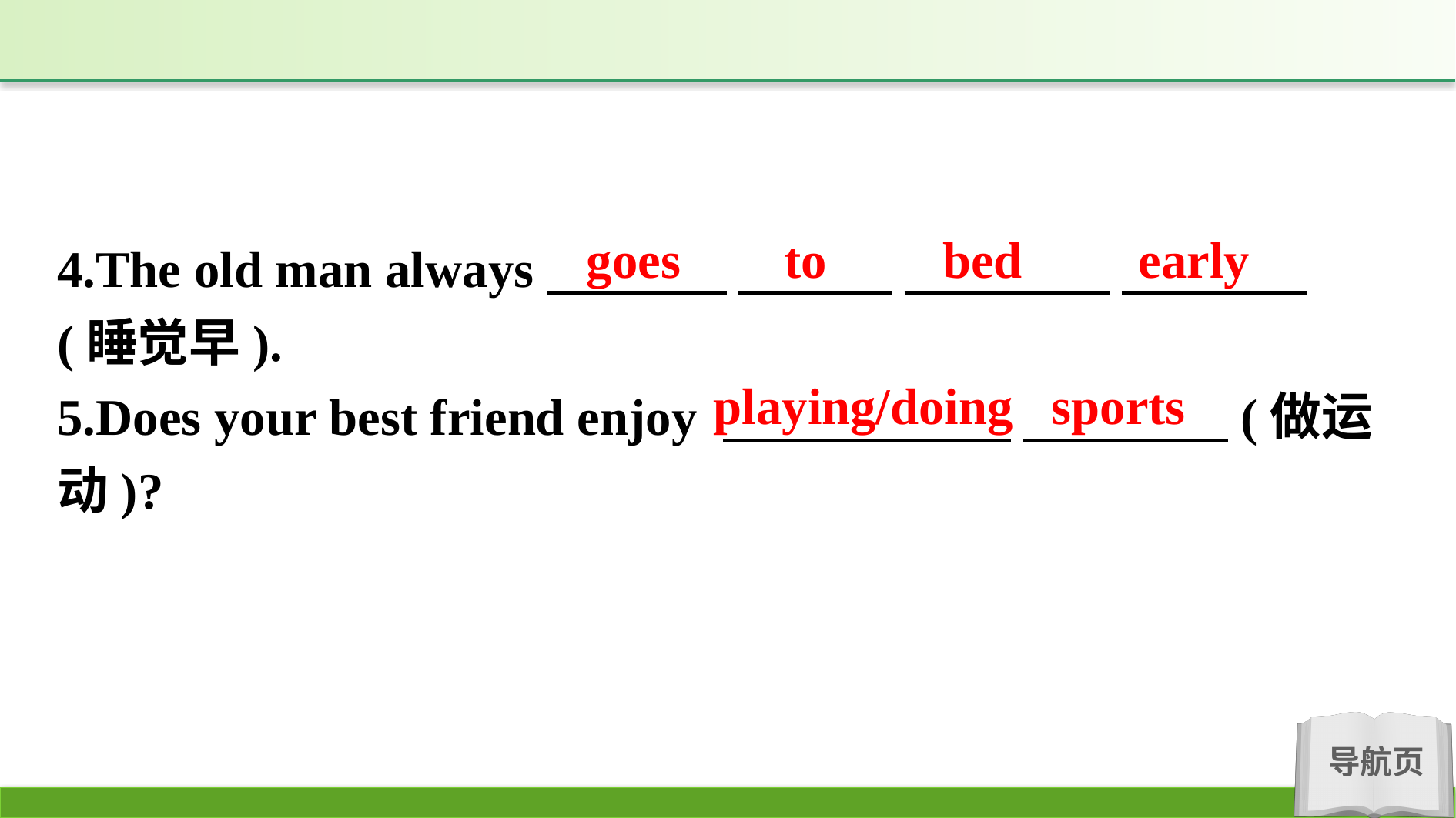

goes        to         bed         early
4.The old man always　 　　 　　　 　　　　 　       　(睡觉早).
5.Does your best friend enjoy 　　　       　 　　　　(做运动)?
playing/doing   sports